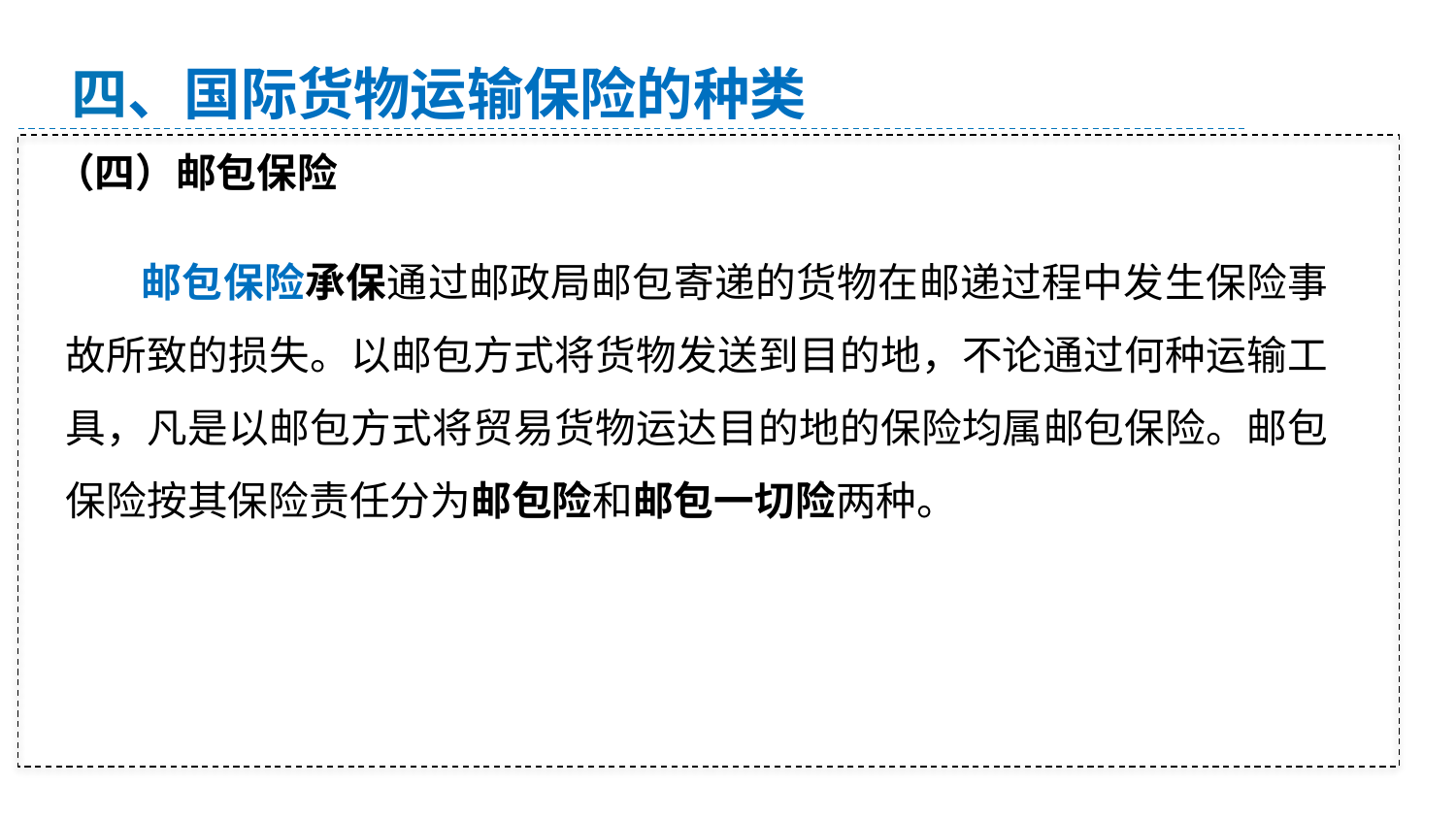

四、国际货物运输保险的种类

（四）邮包保险
       邮包保险承保通过邮政局邮包寄递的货物在邮递过程中发生保险事故所致的损失。以邮包方式将货物发送到目的地，不论通过何种运输工具，凡是以邮包方式将贸易货物运达目的地的保险均属邮包保险。邮包保险按其保险责任分为邮包险和邮包一切险两种。